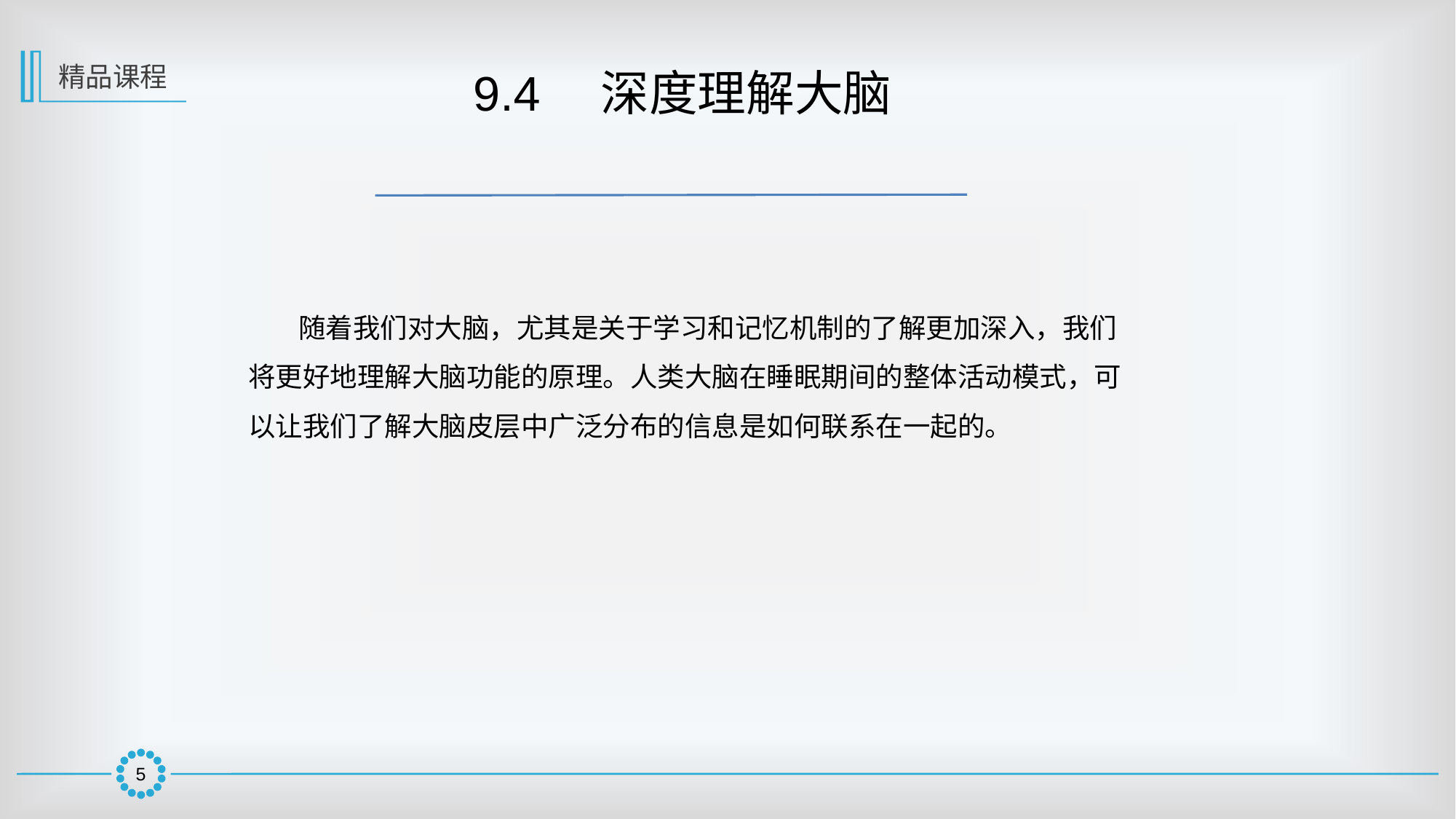

精品课程
 9.4　深度理解大脑

       随着我们对大脑，尤其是关于学习和记忆机制的了解更加深入，我们将更好地理解大脑功能的原理。人类大脑在睡眠期间的整体活动模式，可以让我们了解大脑皮层中广泛分布的信息是如何联系在一起的。

5